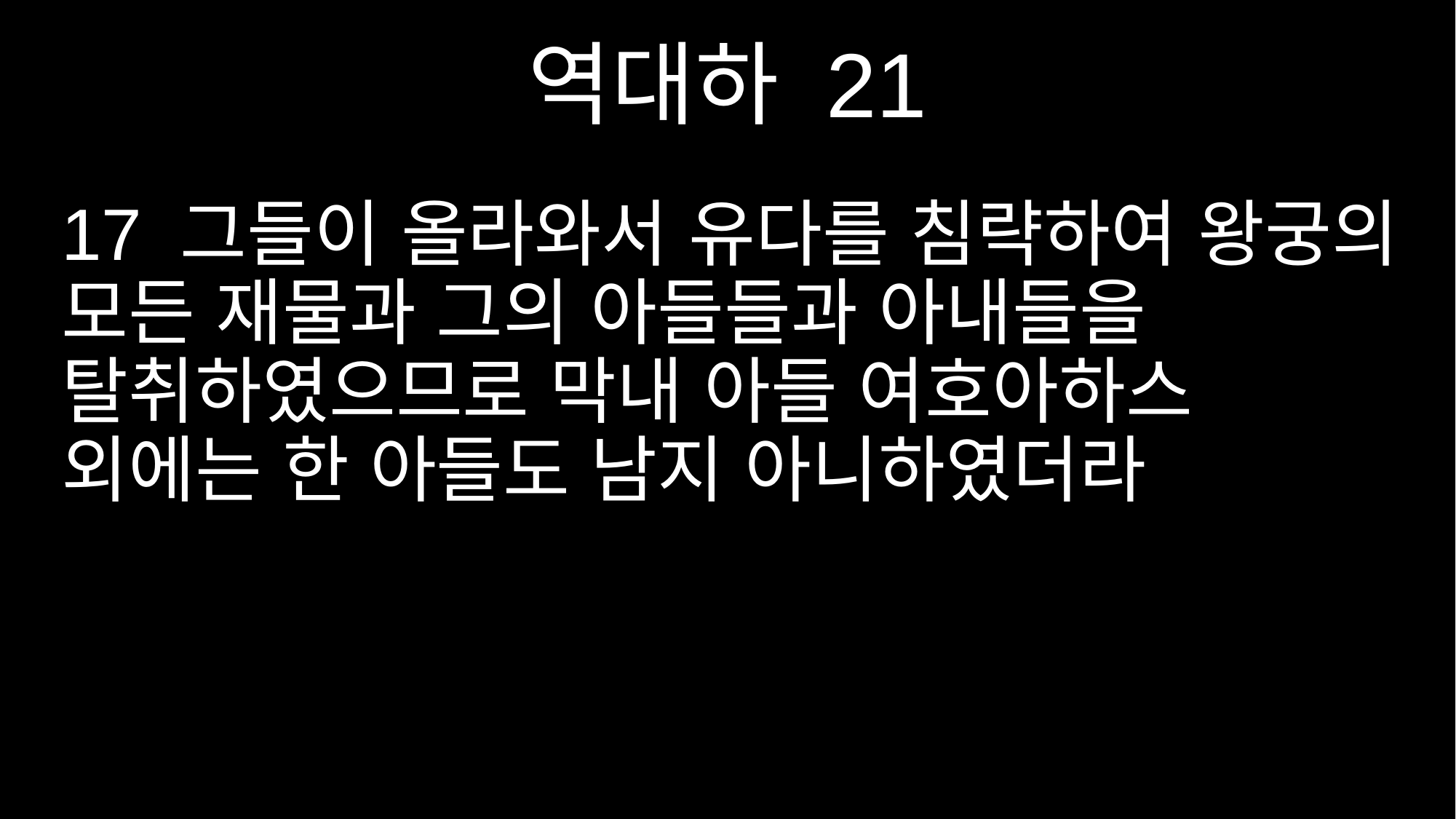

역대하 21
17 그들이 올라와서 유다를 침략하여 왕궁의 모든 재물과 그의 아들들과 아내들을 탈취하였으므로 막내 아들 여호아하스 외에는 한 아들도 남지 아니하였더라